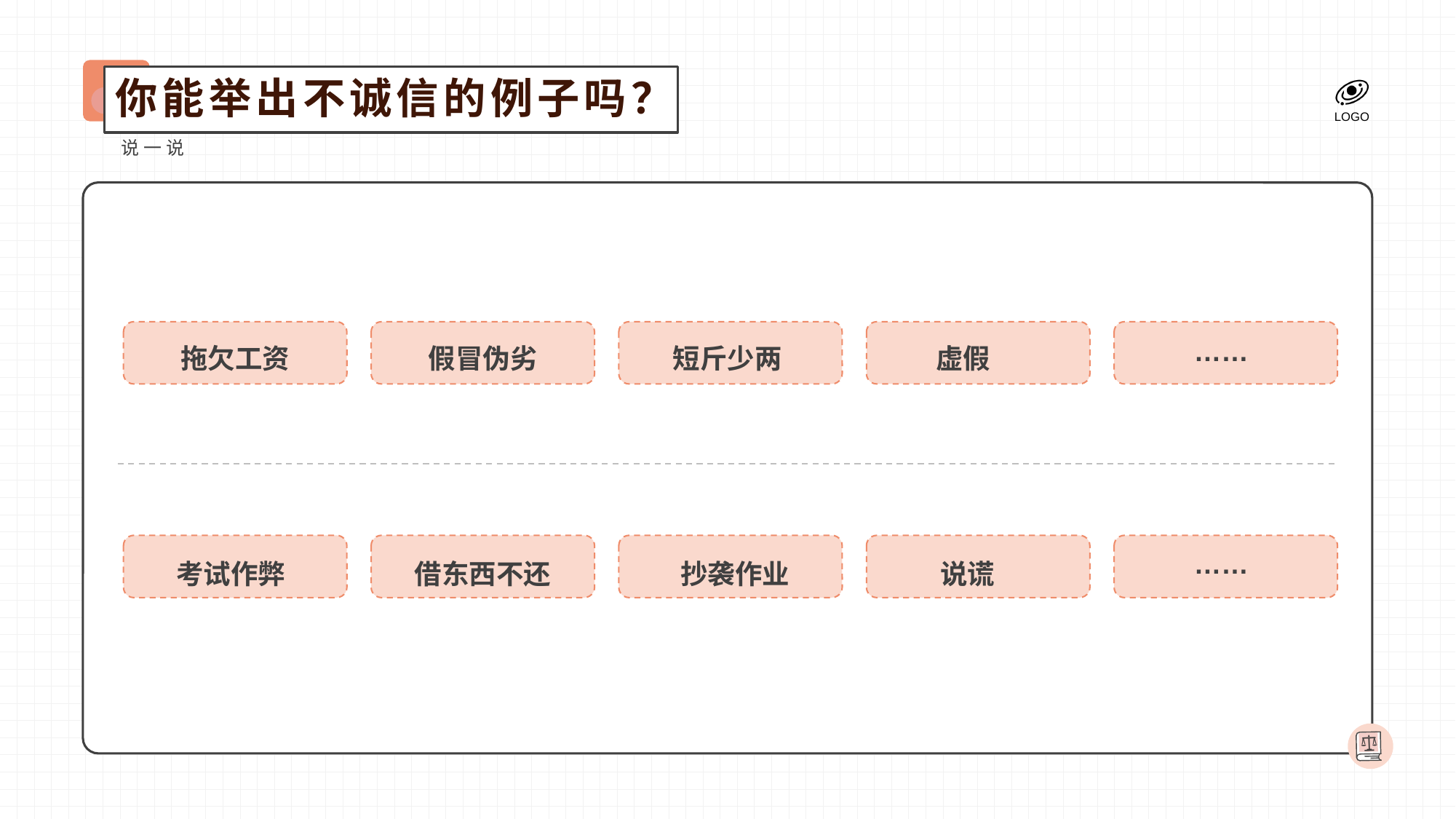

你能举出不诚信的例子吗？
说一说
……

拖欠工资
假冒伪劣
短斤少两
虚假
……

考试作弊
借东西不还
抄袭作业
说谎